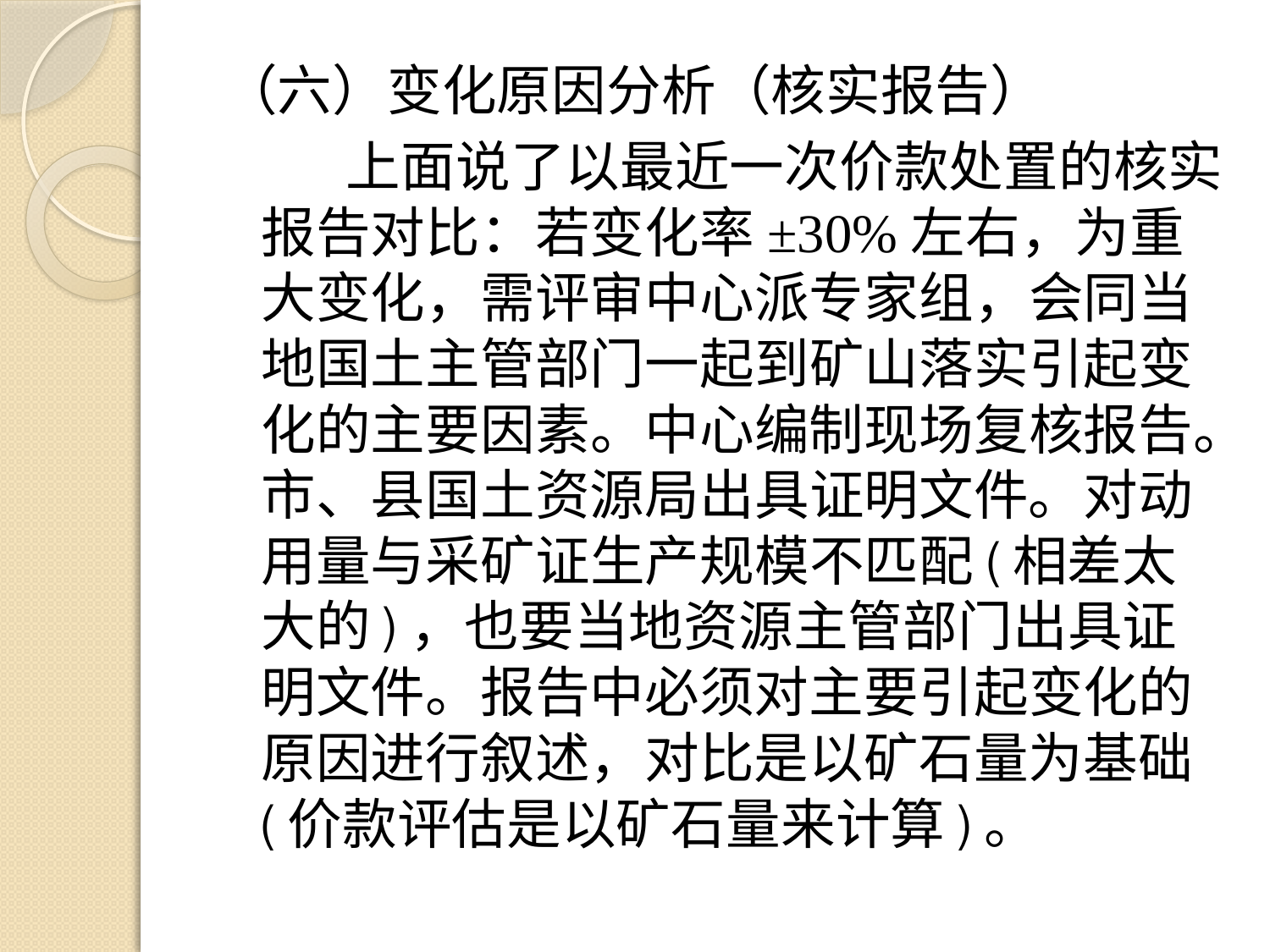

（六）变化原因分析（核实报告）
         上面说了以最近一次价款处置的核实报告对比：若变化率±30%左右，为重大变化，需评审中心派专家组，会同当地国土主管部门一起到矿山落实引起变化的主要因素。中心编制现场复核报告。市、县国土资源局出具证明文件。对动用量与采矿证生产规模不匹配(相差太大的)，也要当地资源主管部门出具证明文件。报告中必须对主要引起变化的原因进行叙述，对比是以矿石量为基础(价款评估是以矿石量来计算)。